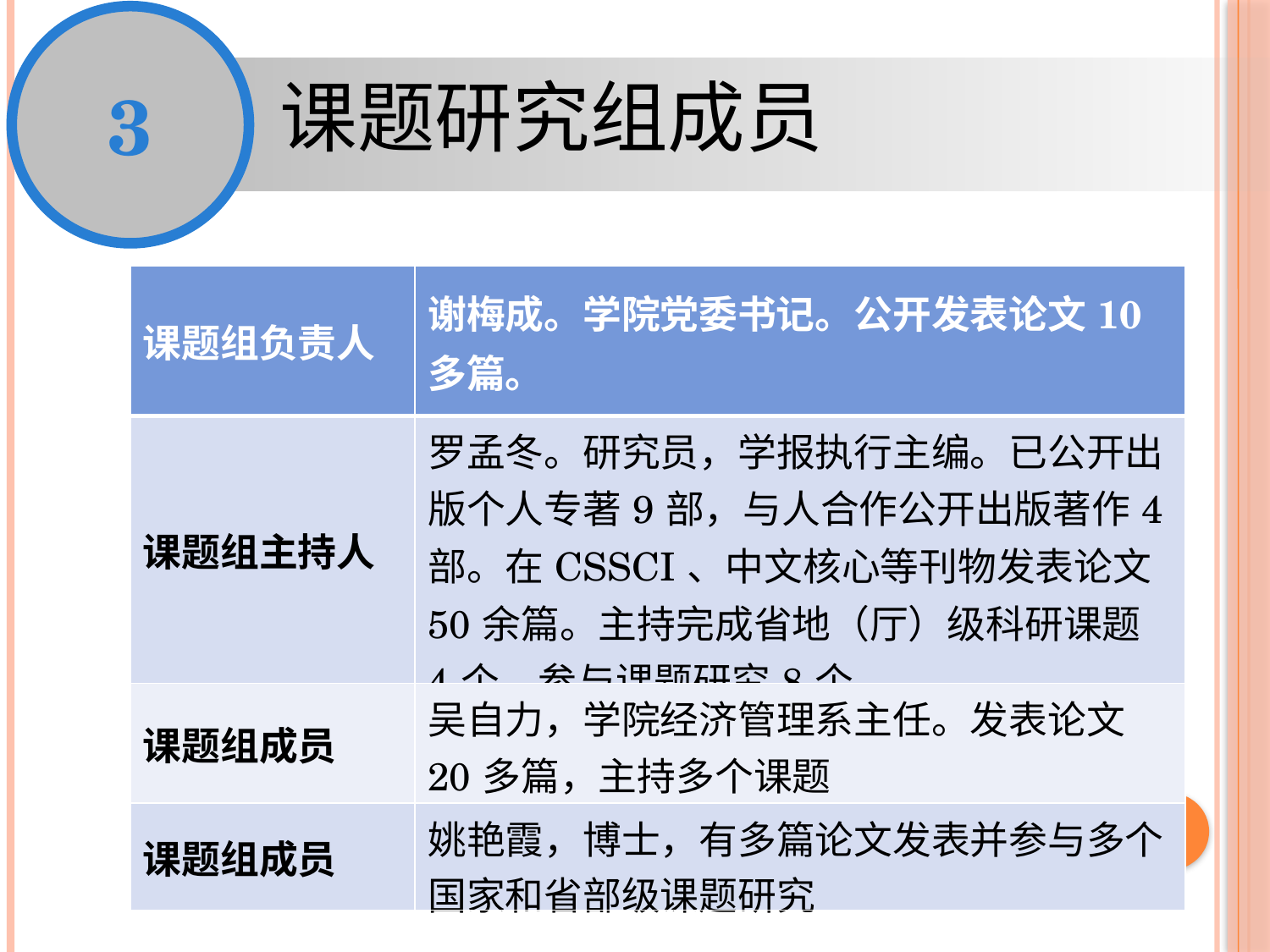

3

课题研究组成员
| 课题组负责人 | 谢梅成。学院党委书记。公开发表论文10多篇。 |
| --- | --- |
| 课题组主持人 | 罗孟冬。研究员，学报执行主编。已公开出版个人专著9部，与人合作公开出版著作4部。在CSSCI、中文核心等刊物发表论文50余篇。主持完成省地（厅）级科研课题4个，参与课题研究8个 |
| 课题组成员 | 吴自力，学院经济管理系主任。发表论文20多篇，主持多个课题 |
| 课题组成员 | 姚艳霞，博士，有多篇论文发表并参与多个国家和省部级课题研究 |